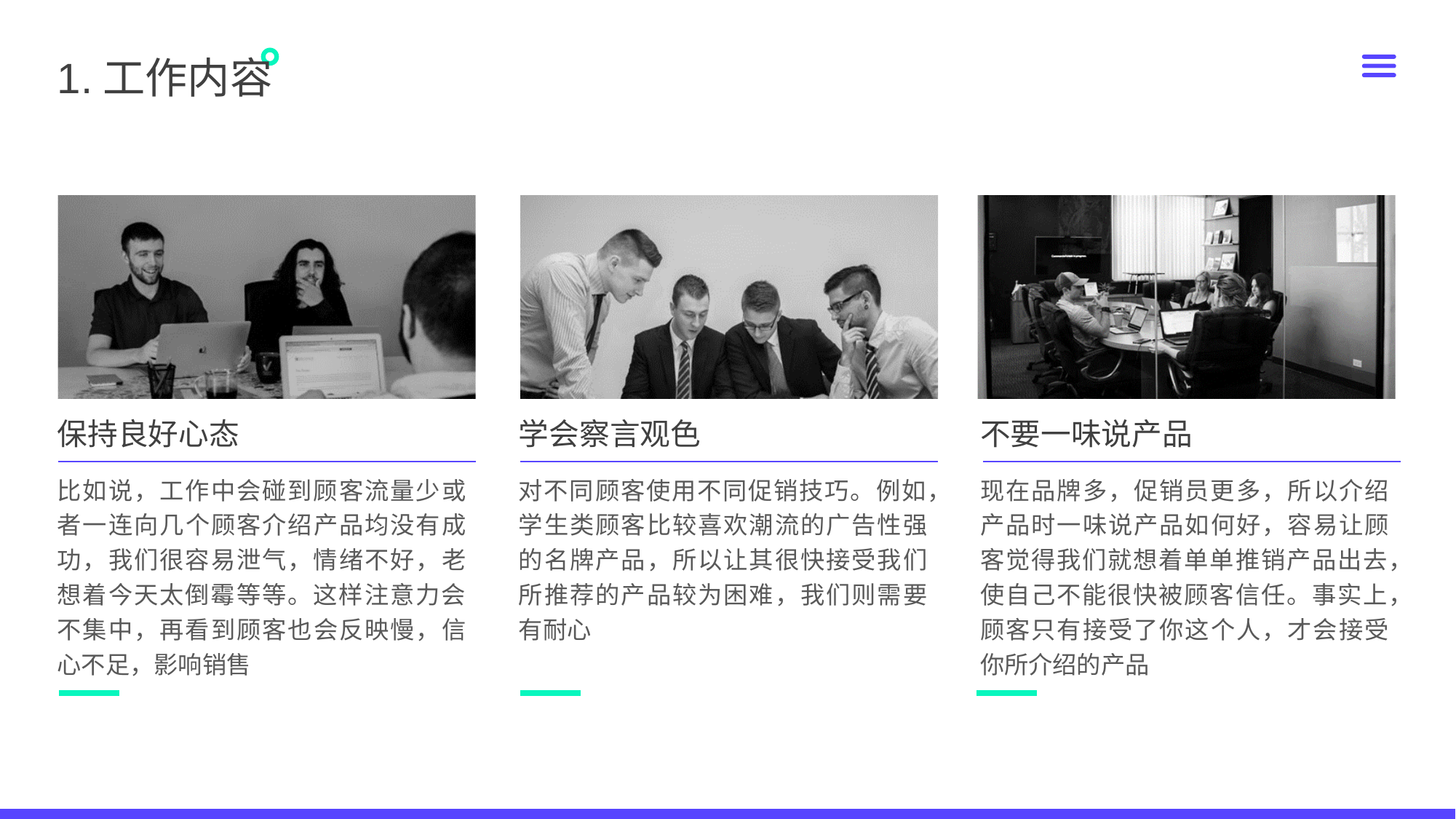

1.工作内容

保持良好心态
学会察言观色
不要一味说产品
比如说，工作中会碰到顾客流量少或者一连向几个顾客介绍产品均没有成功，我们很容易泄气，情绪不好，老想着今天太倒霉等等。这样注意力会不集中，再看到顾客也会反映慢，信心不足，影响销售
对不同顾客使用不同促销技巧。例如，学生类顾客比较喜欢潮流的广告性强的名牌产品，所以让其很快接受我们所推荐的产品较为困难，我们则需要有耐心
现在品牌多，促销员更多，所以介绍产品时一味说产品如何好，容易让顾客觉得我们就想着单单推销产品出去，使自己不能很快被顾客信任。事实上，顾客只有接受了你这个人，才会接受你所介绍的产品